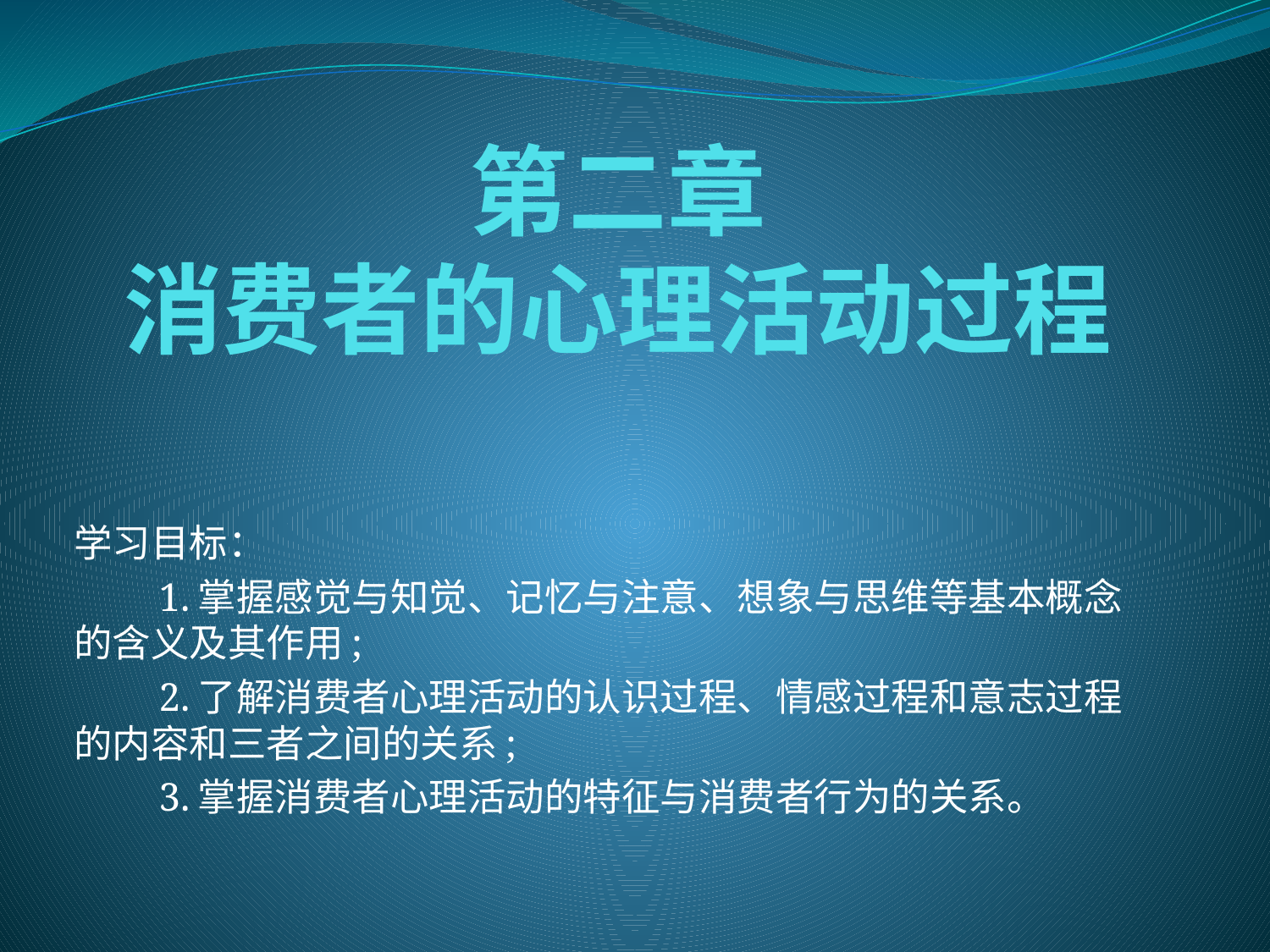

# 第二章 消费者的心理活动过程
学习目标：
　　1.掌握感觉与知觉、记忆与注意、想象与思维等基本概念的含义及其作用;
　　2.了解消费者心理活动的认识过程、情感过程和意志过程的内容和三者之间的关系;
　　3.掌握消费者心理活动的特征与消费者行为的关系。